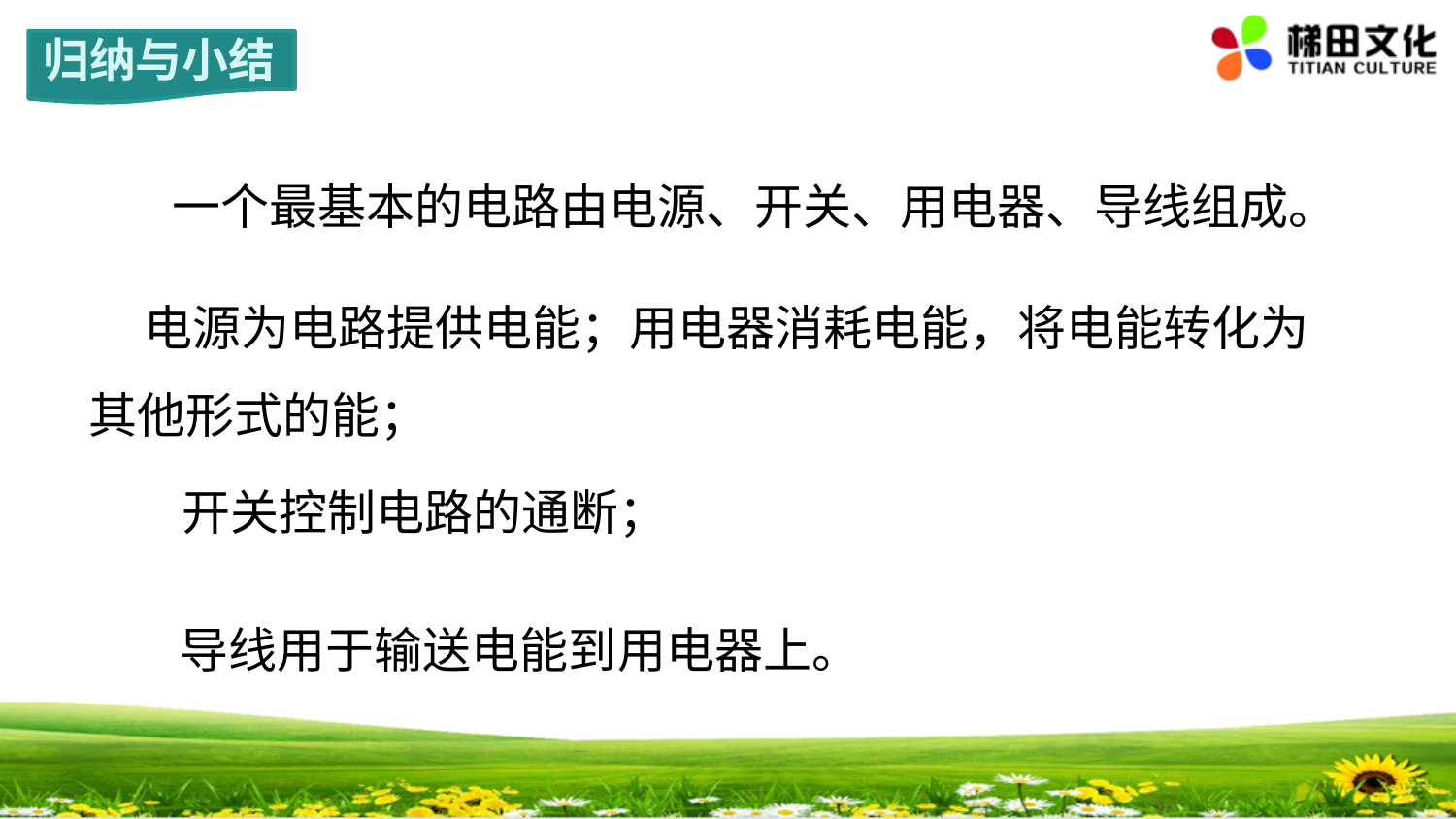

归纳与小结

    一个最基本的电路由电源、开关、用电器、导线组成。
    电源为电路提供电能；用电器消耗电能，将电能转化为其他形式的能；
开关控制电路的通断；
导线用于输送电能到用电器上。